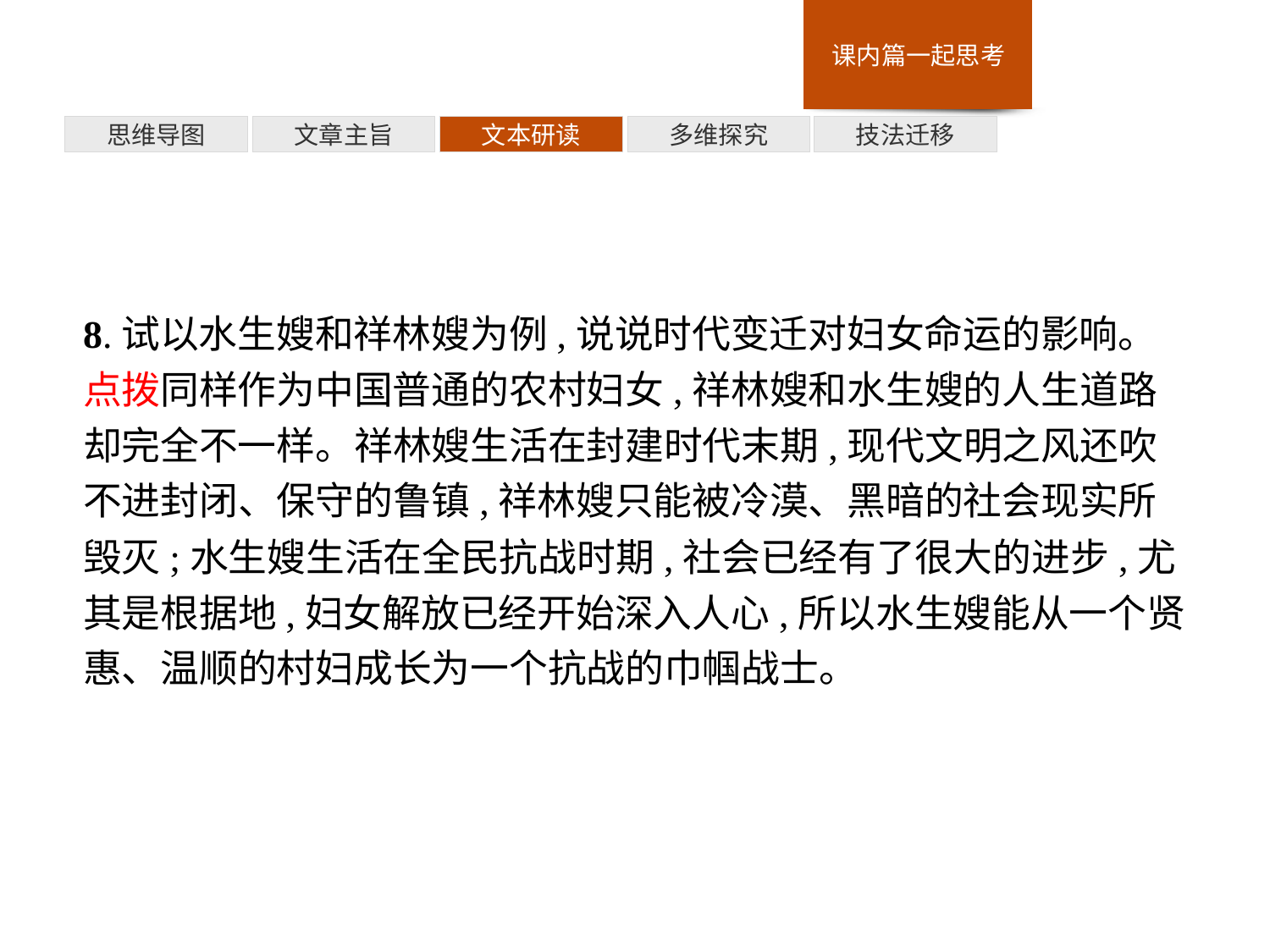

多维探究
思维导图
文章主旨
文本研读
技法迁移
8.试以水生嫂和祥林嫂为例,说说时代变迁对妇女命运的影响。
点拨同样作为中国普通的农村妇女,祥林嫂和水生嫂的人生道路却完全不一样。祥林嫂生活在封建时代末期,现代文明之风还吹不进封闭、保守的鲁镇,祥林嫂只能被冷漠、黑暗的社会现实所毁灭;水生嫂生活在全民抗战时期,社会已经有了很大的进步,尤其是根据地,妇女解放已经开始深入人心,所以水生嫂能从一个贤惠、温顺的村妇成长为一个抗战的巾帼战士。